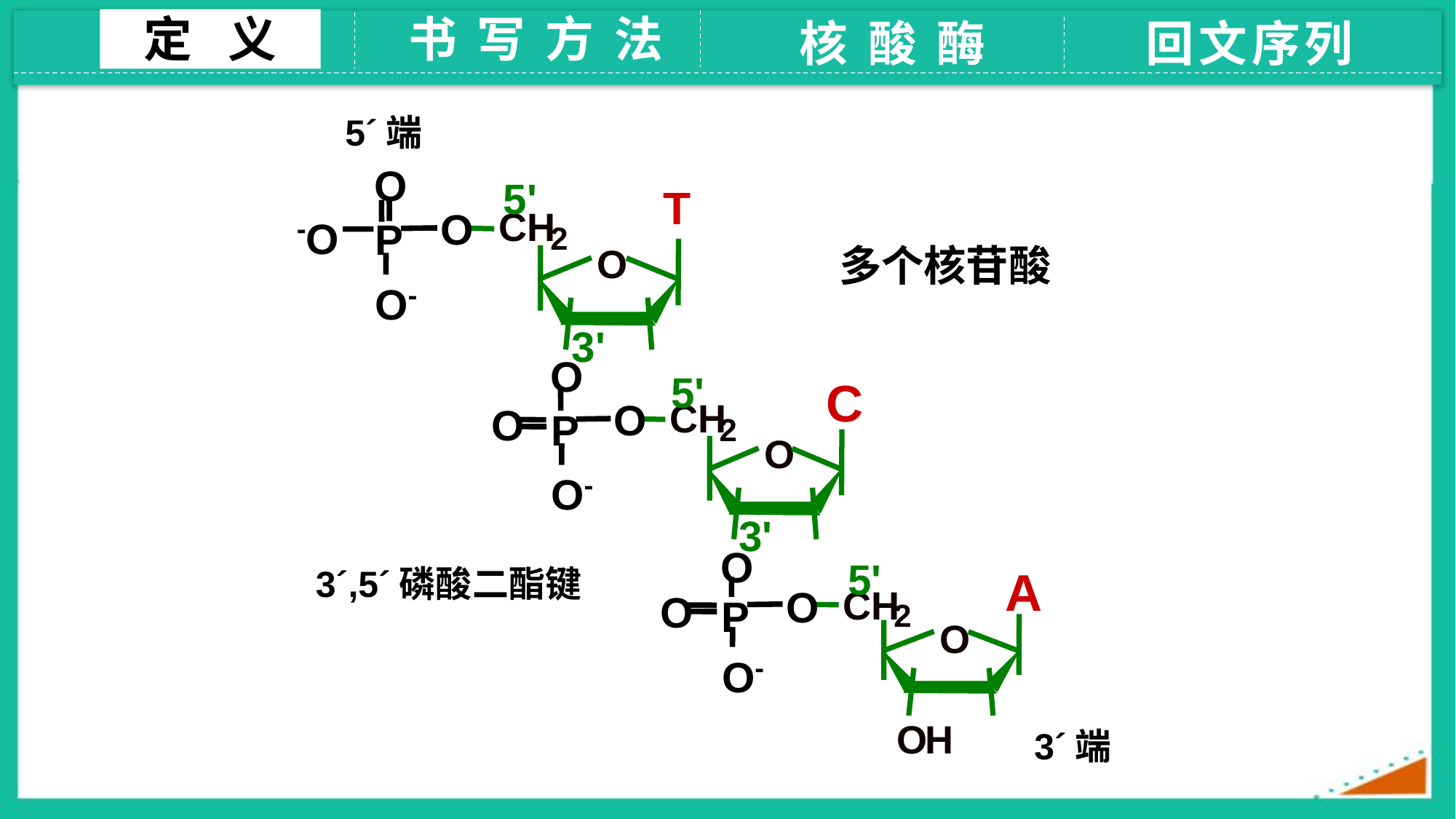

定  义
书 写 方 法
核 酸 酶
回文序列

5´端
O
5'
T

O
CH
-O

P
2

O

O-

3'
多个核苷酸
O
C

O
CH
O

P
2

O

O-

5'
3'
O
A

O
CH
O

P
2

O

O-

O
H
5'
3´,5´磷酸二酯键
3´端